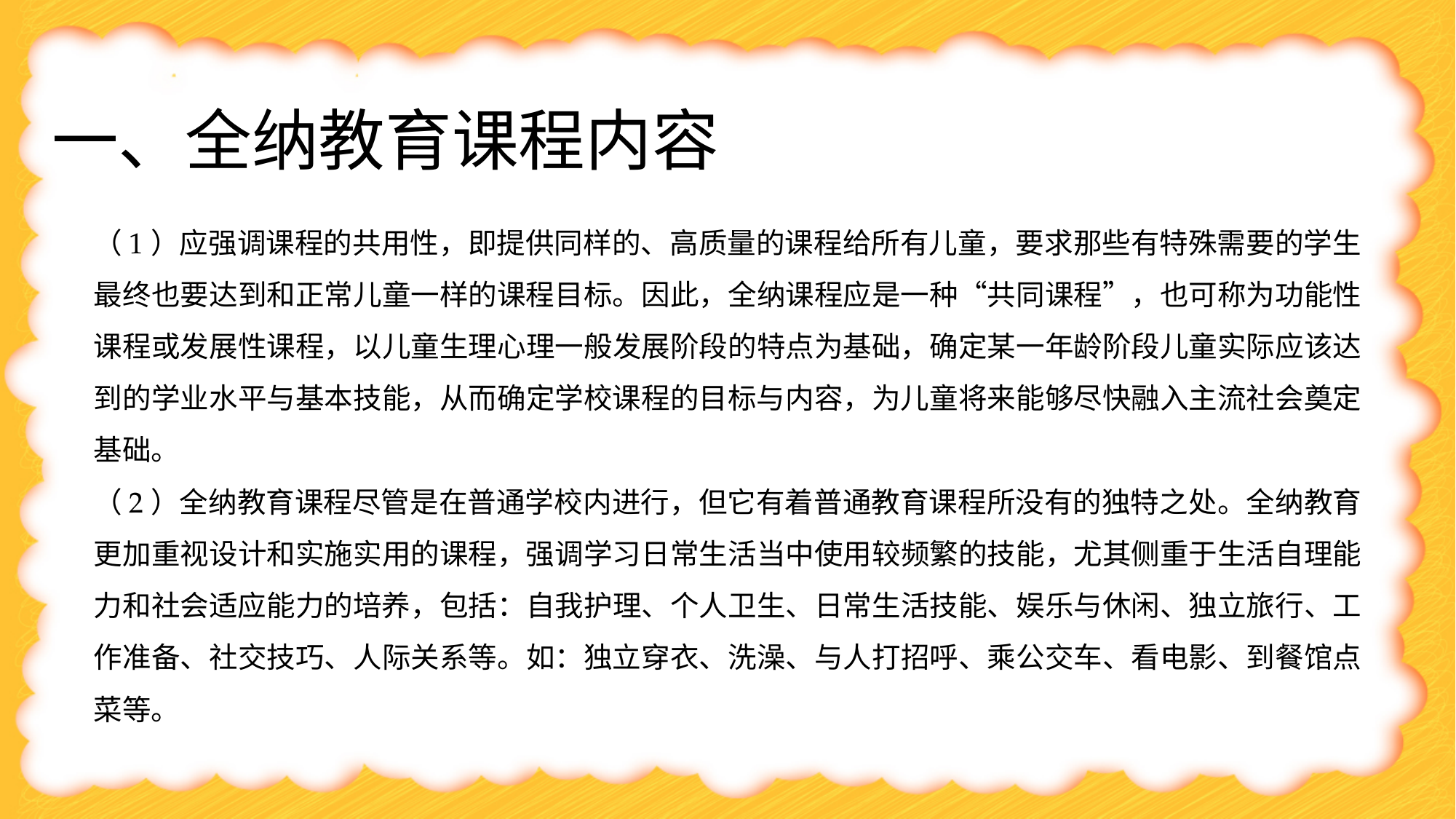

# 一、全纳教育课程内容
（1）应强调课程的共用性，即提供同样的、高质量的课程给所有儿童，要求那些有特殊需要的学生最终也要达到和正常儿童一样的课程目标。因此，全纳课程应是一种“共同课程”，也可称为功能性课程或发展性课程，以儿童生理心理一般发展阶段的特点为基础，确定某一年龄阶段儿童实际应该达到的学业水平与基本技能，从而确定学校课程的目标与内容，为儿童将来能够尽快融入主流社会奠定基础。
（2）全纳教育课程尽管是在普通学校内进行，但它有着普通教育课程所没有的独特之处。全纳教育更加重视设计和实施实用的课程，强调学习日常生活当中使用较频繁的技能，尤其侧重于生活自理能力和社会适应能力的培养，包括：自我护理、个人卫生、日常生活技能、娱乐与休闲、独立旅行、工作准备、社交技巧、人际关系等。如：独立穿衣、洗澡、与人打招呼、乘公交车、看电影、到餐馆点菜等。